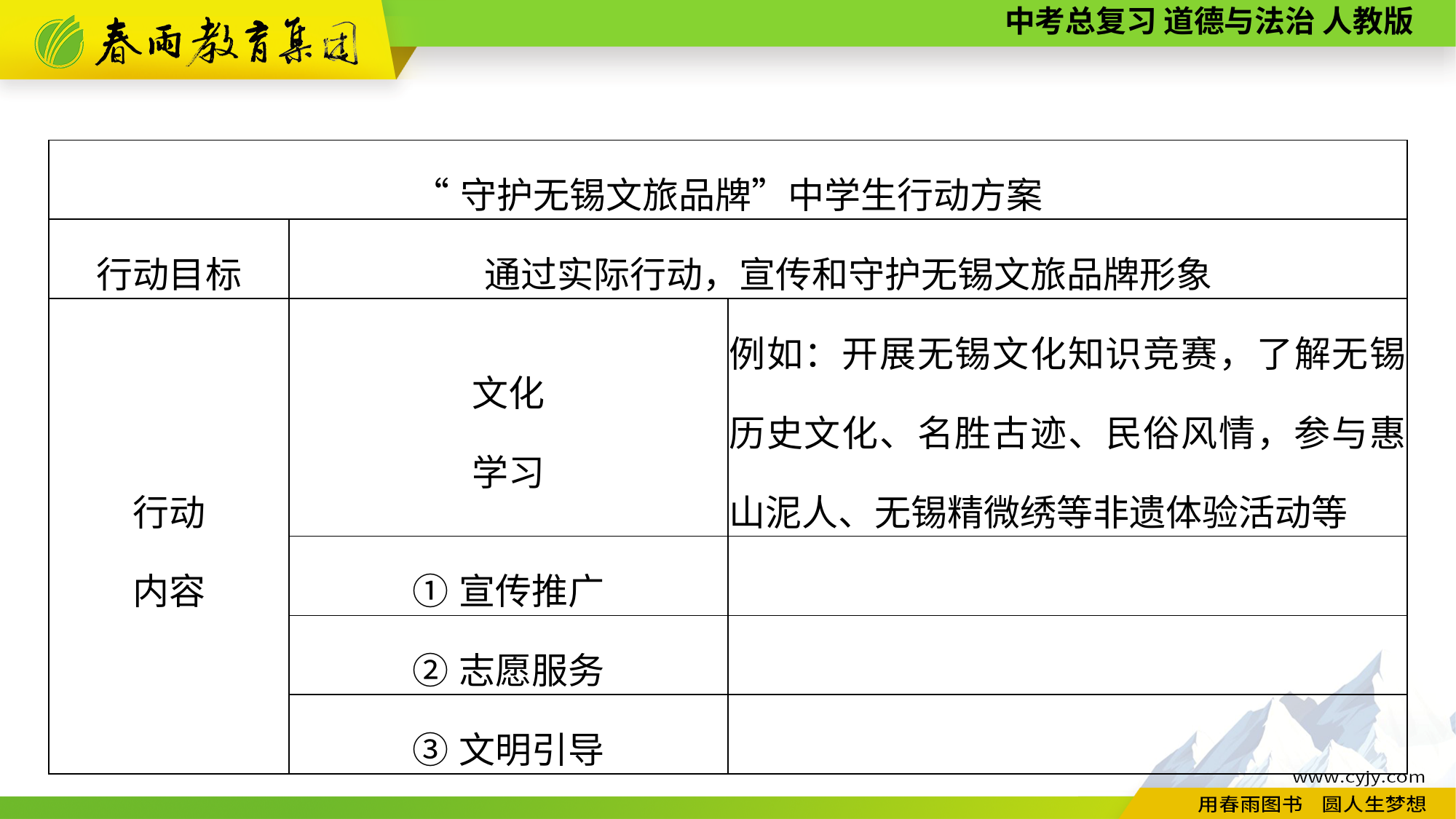

| “守护无锡文旅品牌”中学生行动方案 |  |  |
| --- | --- | --- |
| 行动目标 | 通过实际行动，宣传和守护无锡文旅品牌形象 |  |
| 行动 内容 | 文化 学习 | 例如：开展无锡文化知识竞赛，了解无锡历史文化、名胜古迹、民俗风情，参与惠山泥人、无锡精微绣等非遗体验活动等 |
|  | ①宣传推广 |  |
|  | ②志愿服务 |  |
|  | ③文明引导 |  |